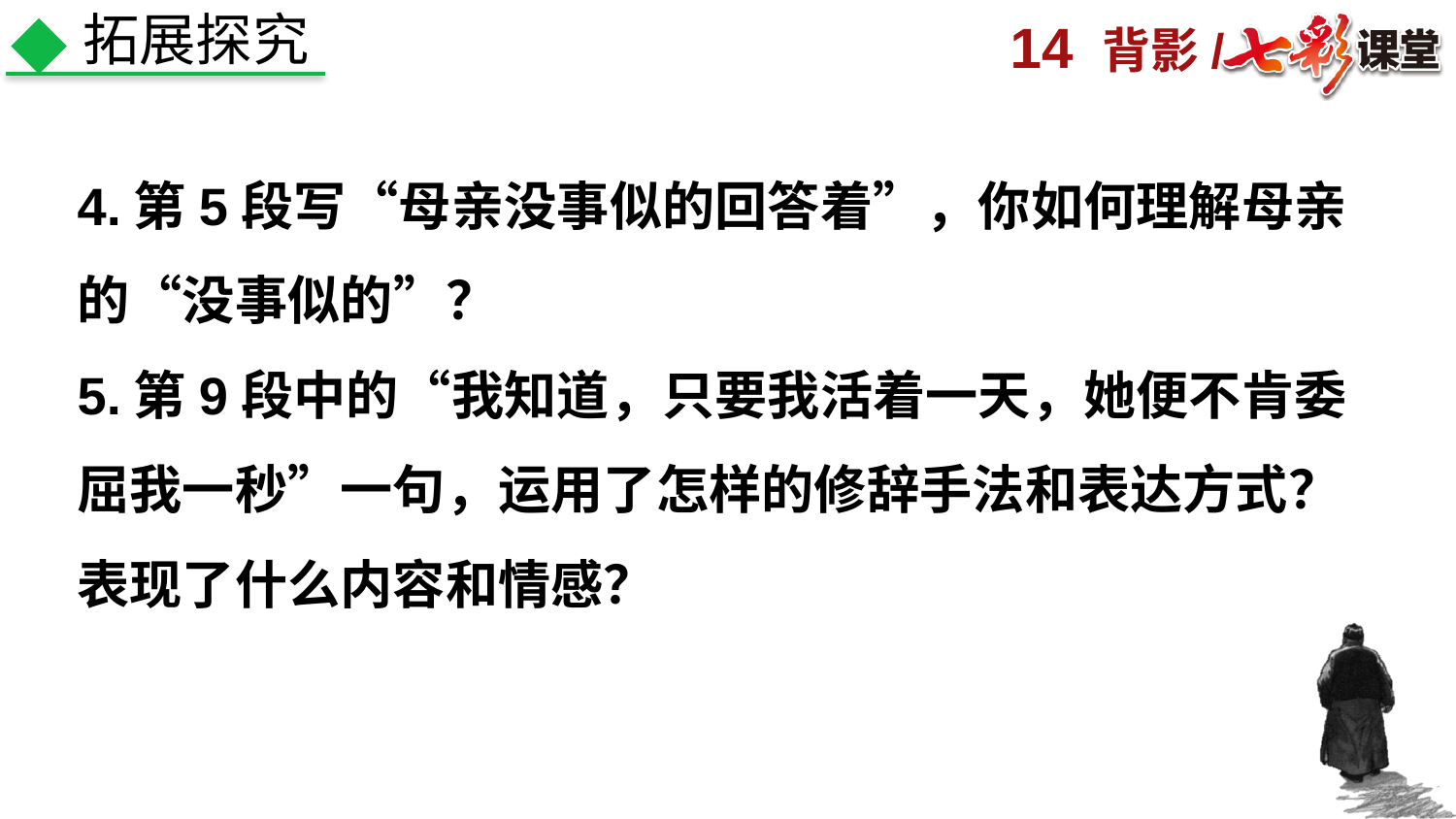

拓展探究

4.第5段写“母亲没事似的回答着”，你如何理解母亲的“没事似的”？
5.第9段中的“我知道，只要我活着一天，她便不肯委屈我一秒”一句，运用了怎样的修辞手法和表达方式？表现了什么内容和情感？